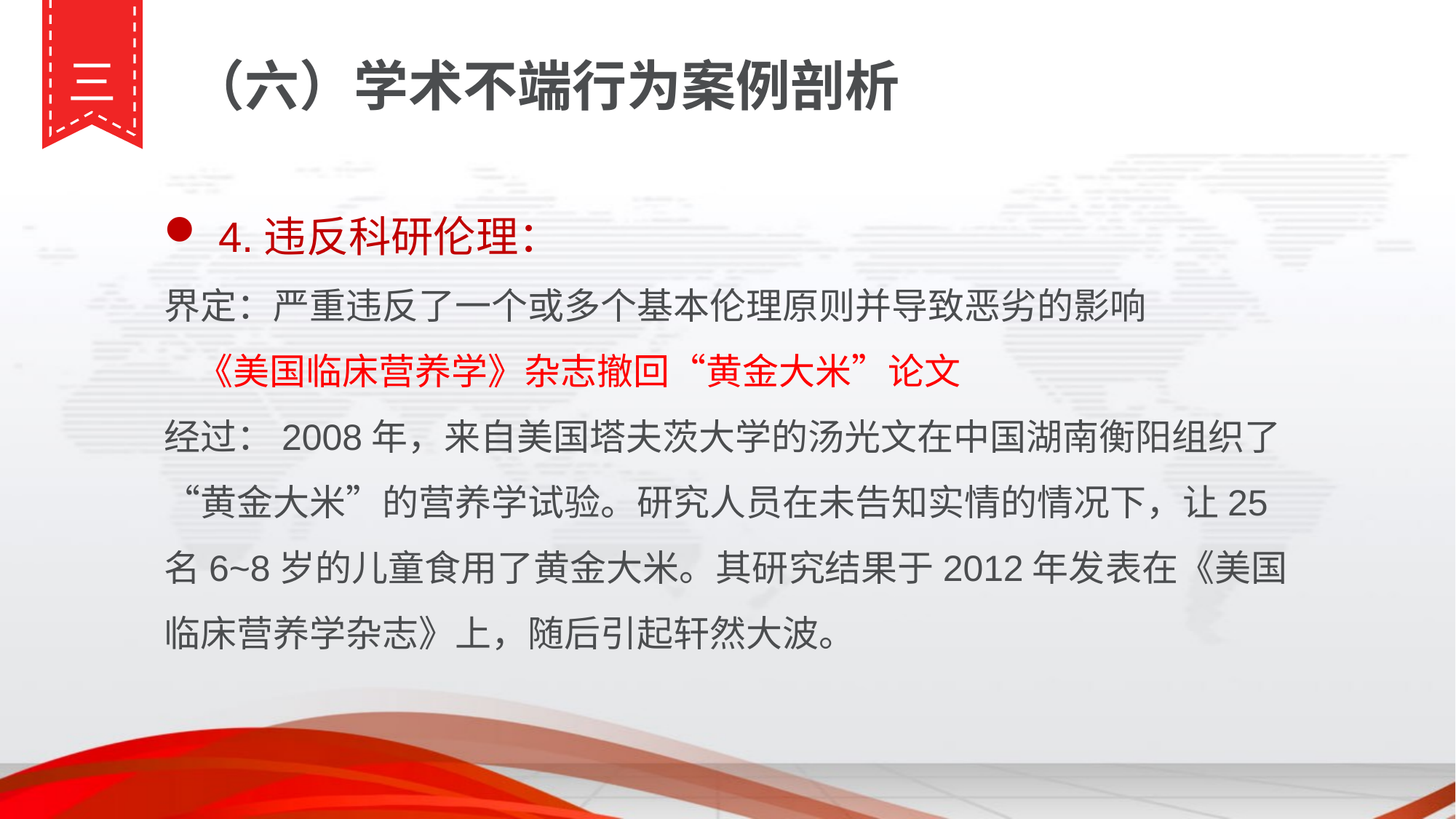

三
（六）学术不端行为案例剖析
4.违反科研伦理：
界定：严重违反了一个或多个基本伦理原则并导致恶劣的影响
   《美国临床营养学》杂志撤回“黄金大米”论文
经过：2008年，来自美国塔夫茨大学的汤光文在中国湖南衡阳组织了“黄金大米”的营养学试验。研究人员在未告知实情的情况下，让25名6~8岁的儿童食用了黄金大米。其研究结果于2012年发表在《美国临床营养学杂志》上，随后引起轩然大波。